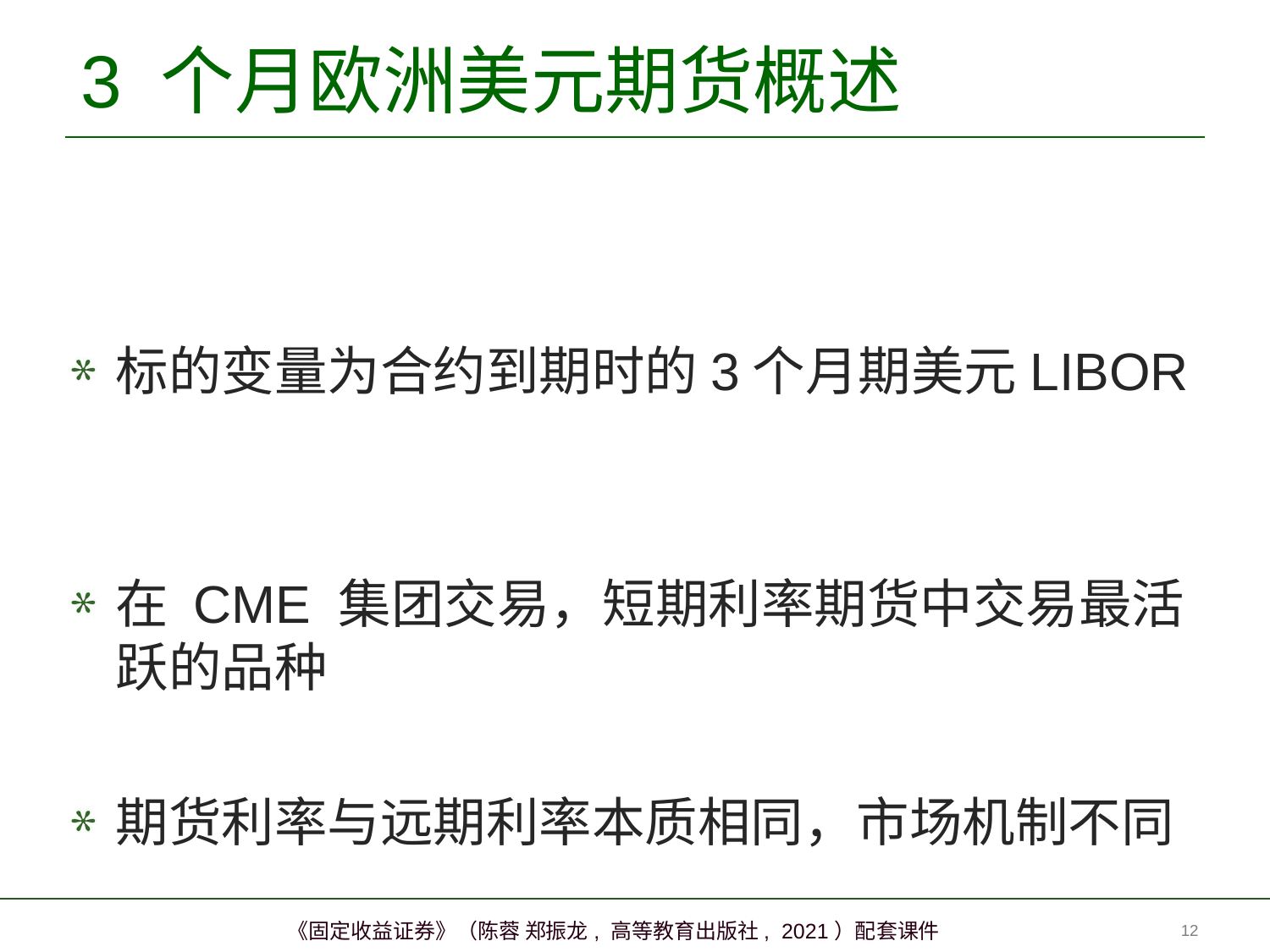

# 3 个月欧洲美元期货概述

标的变量为合约到期时的3个月期美元LIBOR

在 CME 集团交易，短期利率期货中交易最活跃的品种

期货利率与远期利率本质相同，市场机制不同
12